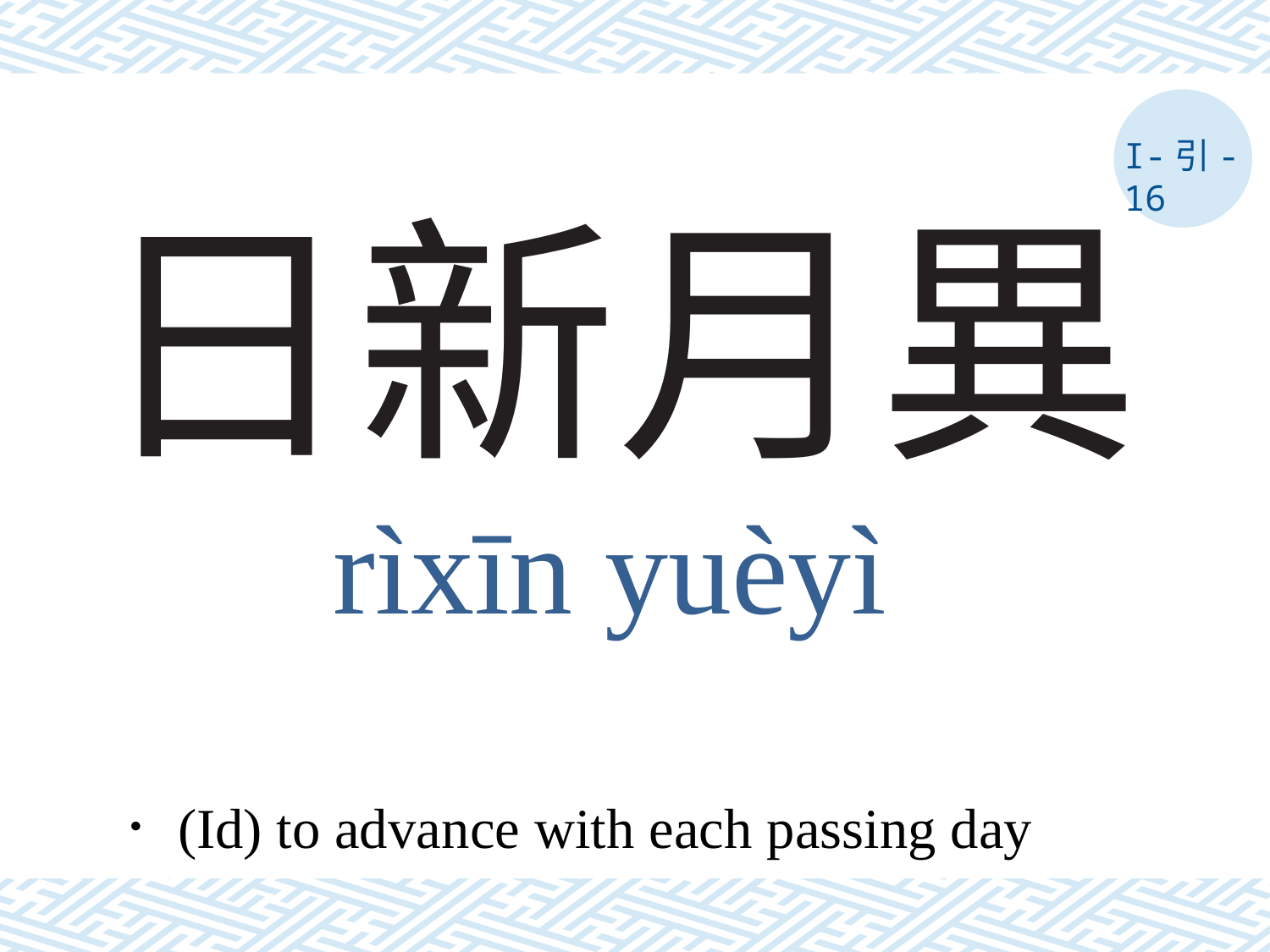

I-引-16

# 日新月異
rìxīn yuèyì
．(Id) to advance with each passing day